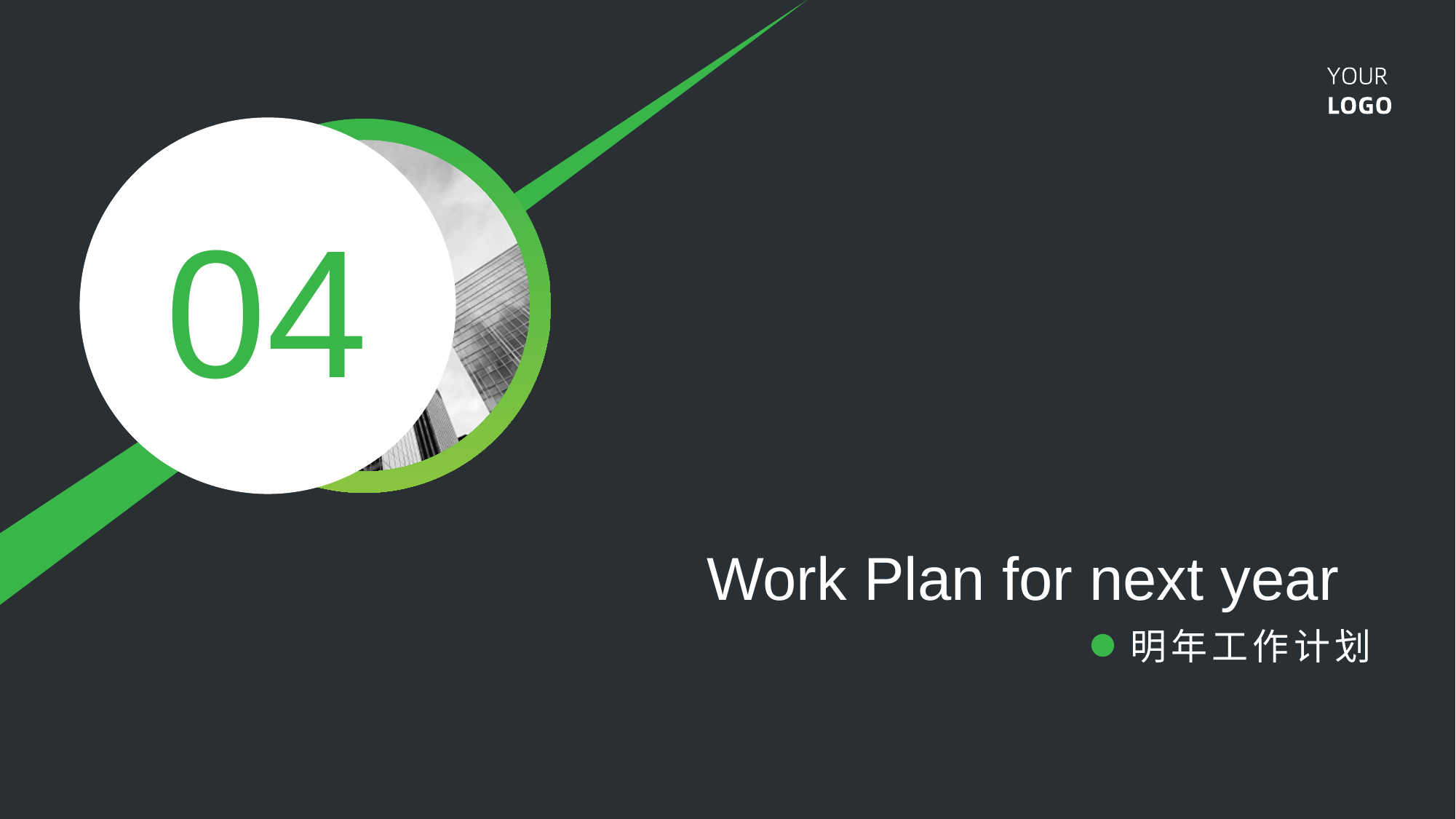

04
Work Plan for next year
明年工作计划